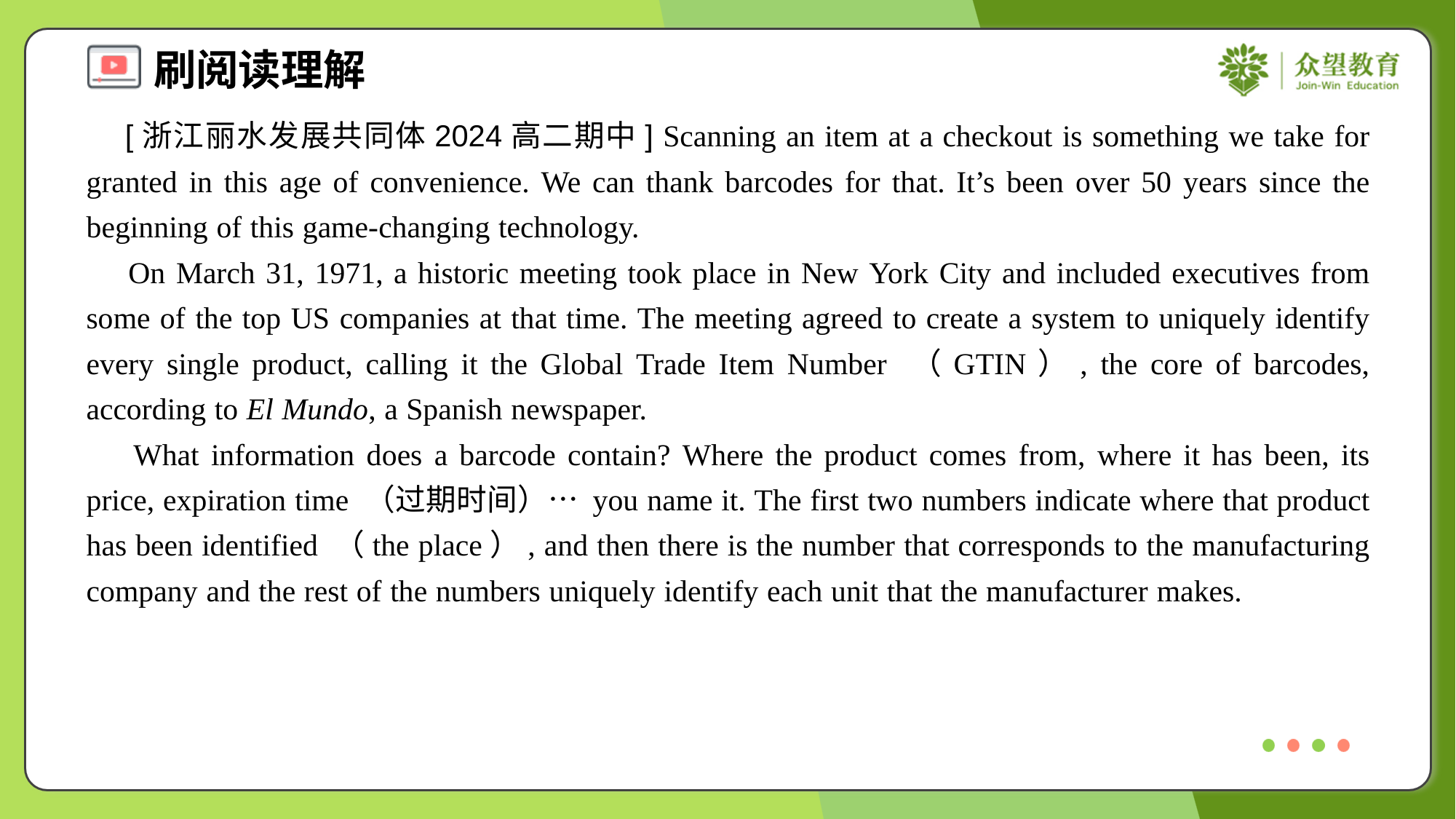

[浙江丽水发展共同体2024高二期中] Scanning an item at a checkout is something we take for granted in this age of convenience. We can thank barcodes for that. It’s been over 50 years since the beginning of this game-changing technology.
    On March 31, 1971, a historic meeting took place in New York City and included executives from some of the top US companies at that time. The meeting agreed to create a system to uniquely identify every single product, calling it the Global Trade Item Number （GTIN）, the core of barcodes, according to El Mundo, a Spanish newspaper.
    What information does a barcode contain? Where the product comes from, where it has been, its price, expiration time （过期时间）… you name it. The first two numbers indicate where that product has been identified （the place）, and then there is the number that corresponds to the manufacturing company and the rest of the numbers uniquely identify each unit that the manufacturer makes.